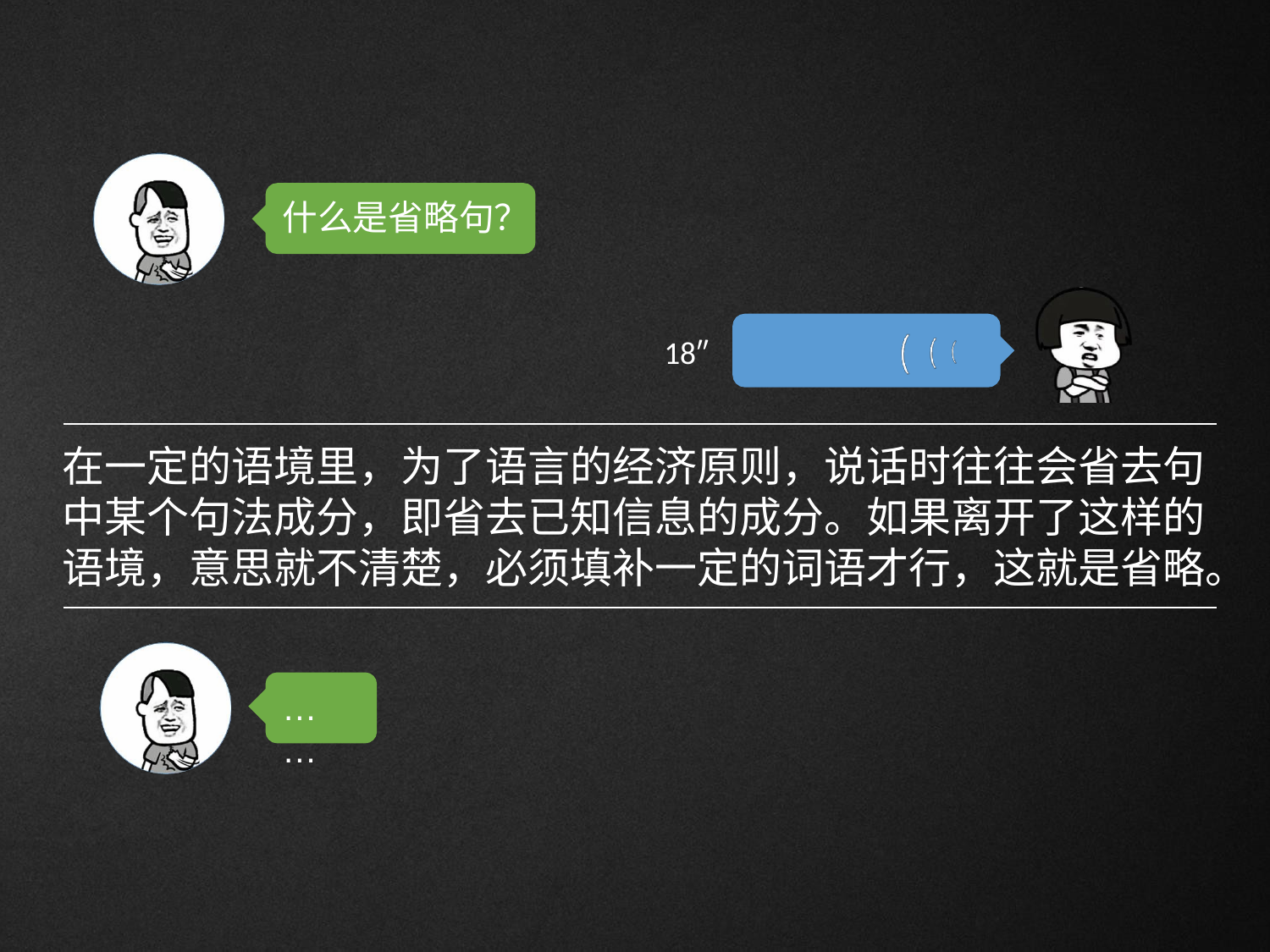

# 什么是省略句？

18″

在一定的语境里，为了语言的经济原则，说话时往往会省去句 中某个句法成分，即省去已知信息的成分。如果离开了这样的 语境，意思就不清楚，必须填补一定的词语才行，这就是省略。

……